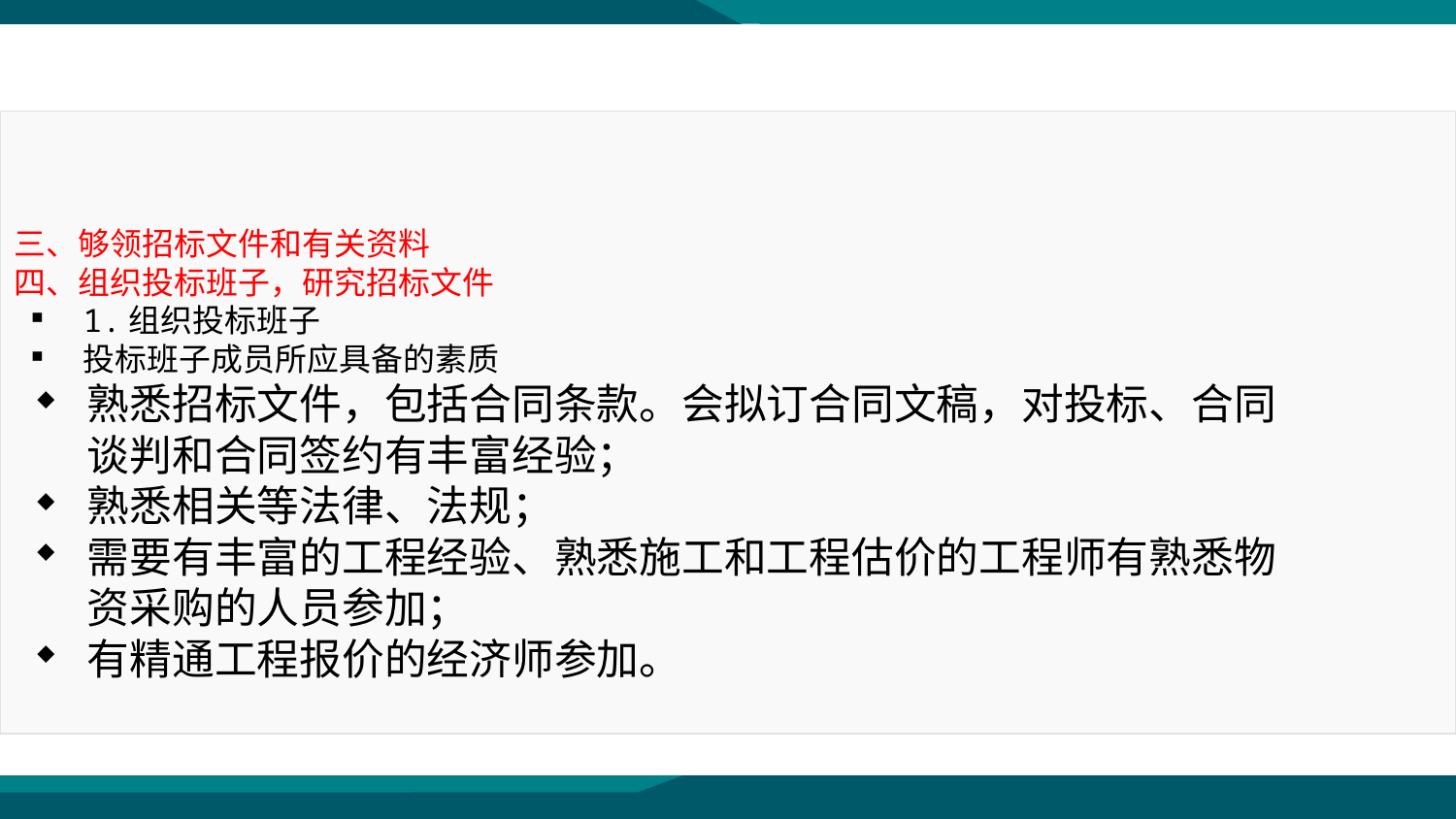

三、够领招标文件和有关资料
四、组织投标班子，研究招标文件
1.组织投标班子
投标班子成员所应具备的素质
熟悉招标文件，包括合同条款。会拟订合同文稿，对投标、合同谈判和合同签约有丰富经验；
熟悉相关等法律、法规；
需要有丰富的工程经验、熟悉施工和工程估价的工程师有熟悉物资采购的人员参加；
有精通工程报价的经济师参加。